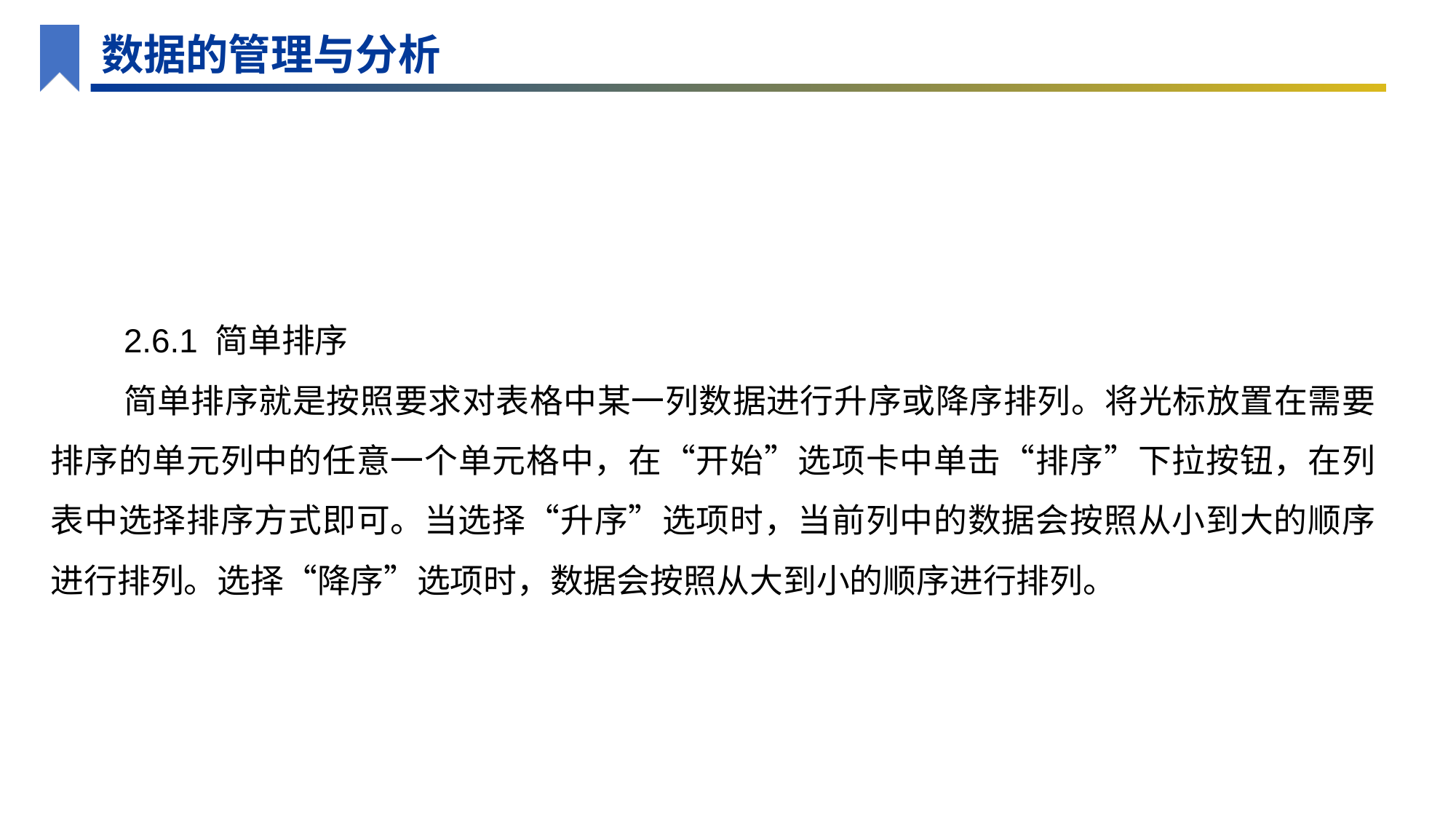

数据的管理与分析
2.6.1 简单排序
简单排序就是按照要求对表格中某一列数据进行升序或降序排列。将光标放置在需要排序的单元列中的任意一个单元格中，在“开始”选项卡中单击“排序”下拉按钮，在列表中选择排序方式即可。当选择“升序”选项时，当前列中的数据会按照从小到大的顺序进行排列。选择“降序”选项时，数据会按照从大到小的顺序进行排列。